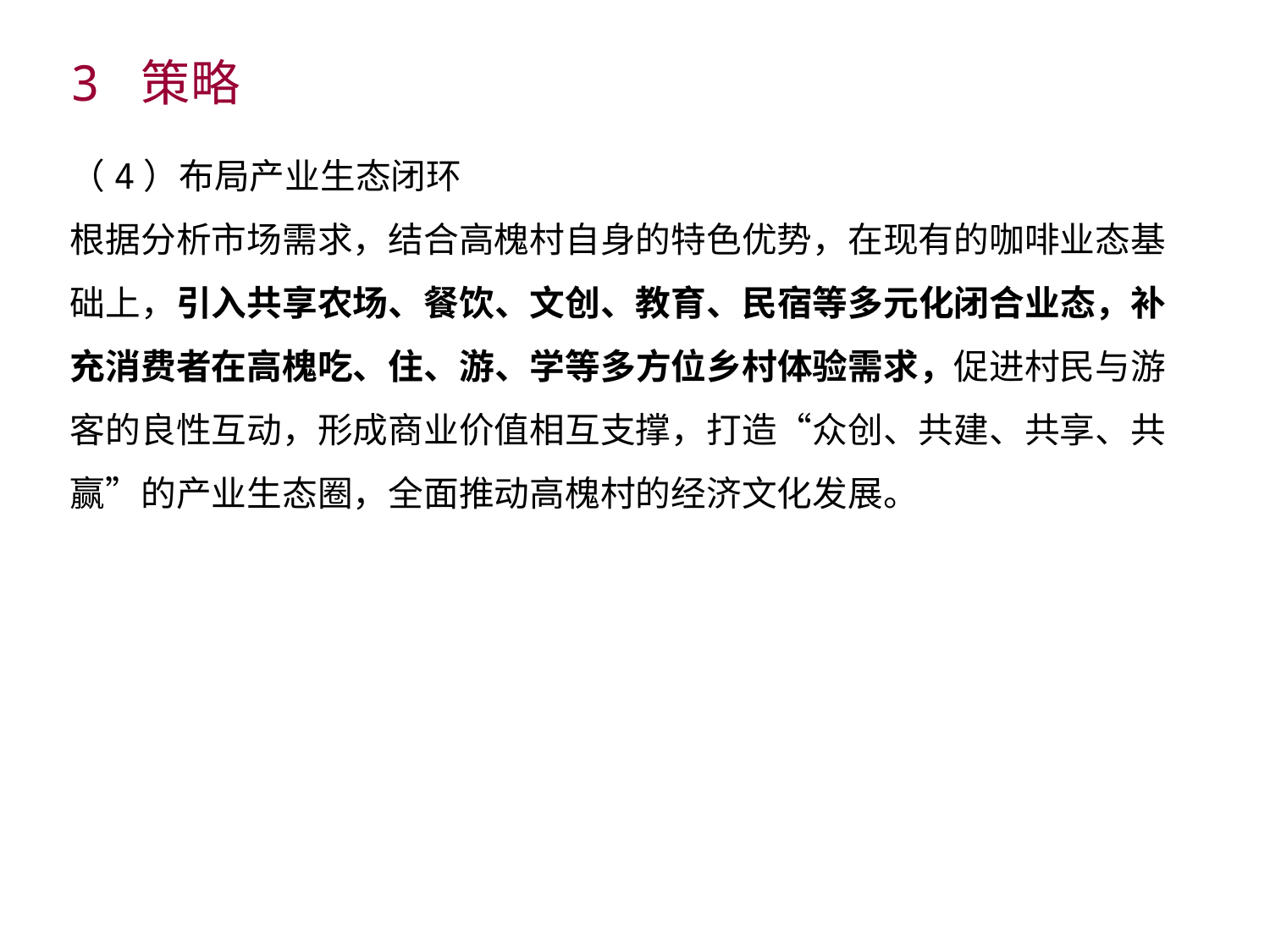

3 策略

（4）布局产业生态闭环
根据分析市场需求，结合高槐村自身的特色优势，在现有的咖啡业态基础上，引入共享农场、餐饮、文创、教育、民宿等多元化闭合业态，补充消费者在高槐吃、住、游、学等多方位乡村体验需求，促进村民与游客的良性互动，形成商业价值相互支撑，打造“众创、共建、共享、共赢”的产业生态圈，全面推动高槐村的经济文化发展。